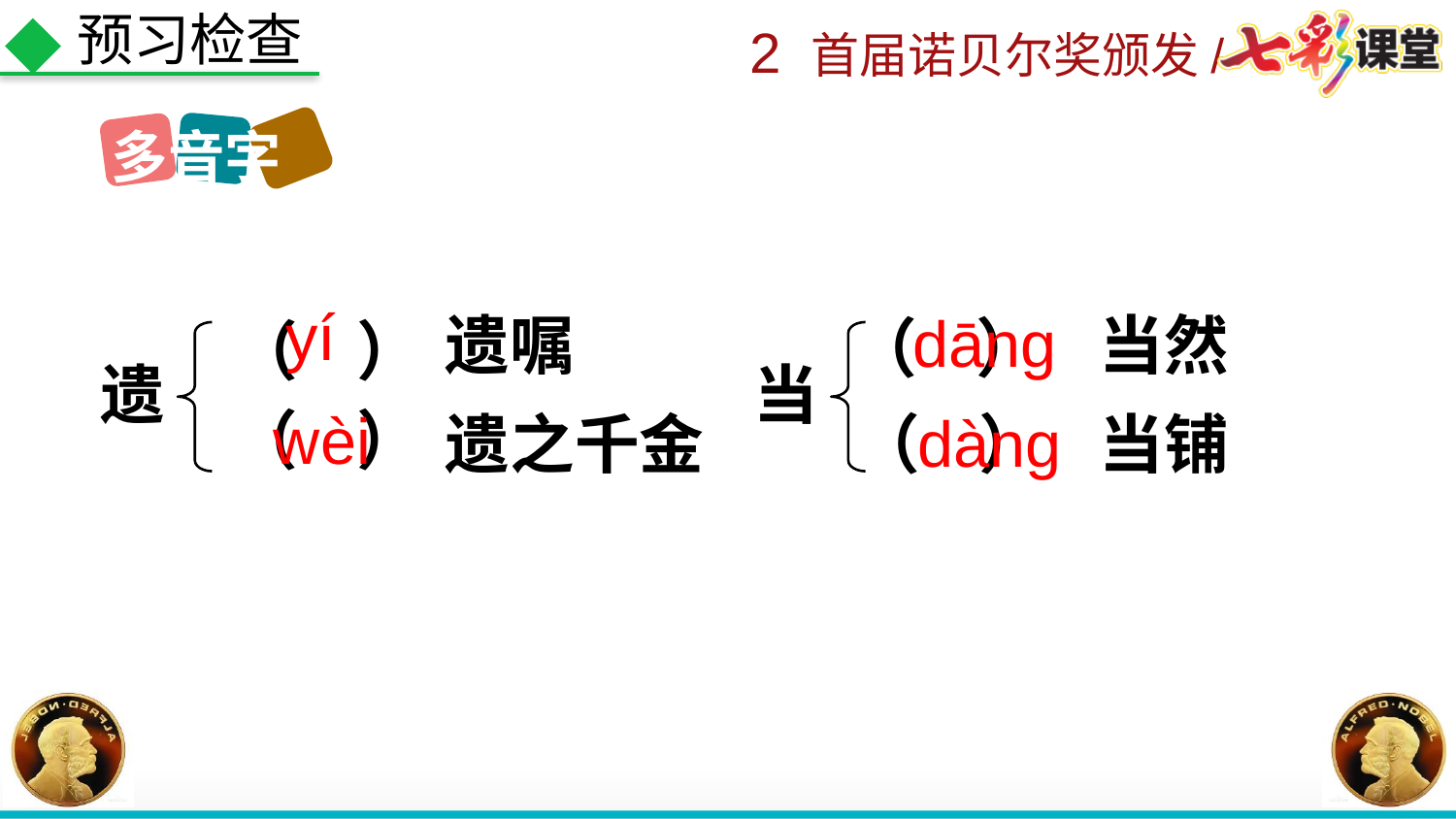

预习检查

多音字

yí
dānɡ
遗嘱
当然
（    ）
（    ）

遗
当
（    ）
wèi
dànɡ
遗之千金
当铺
（    ）